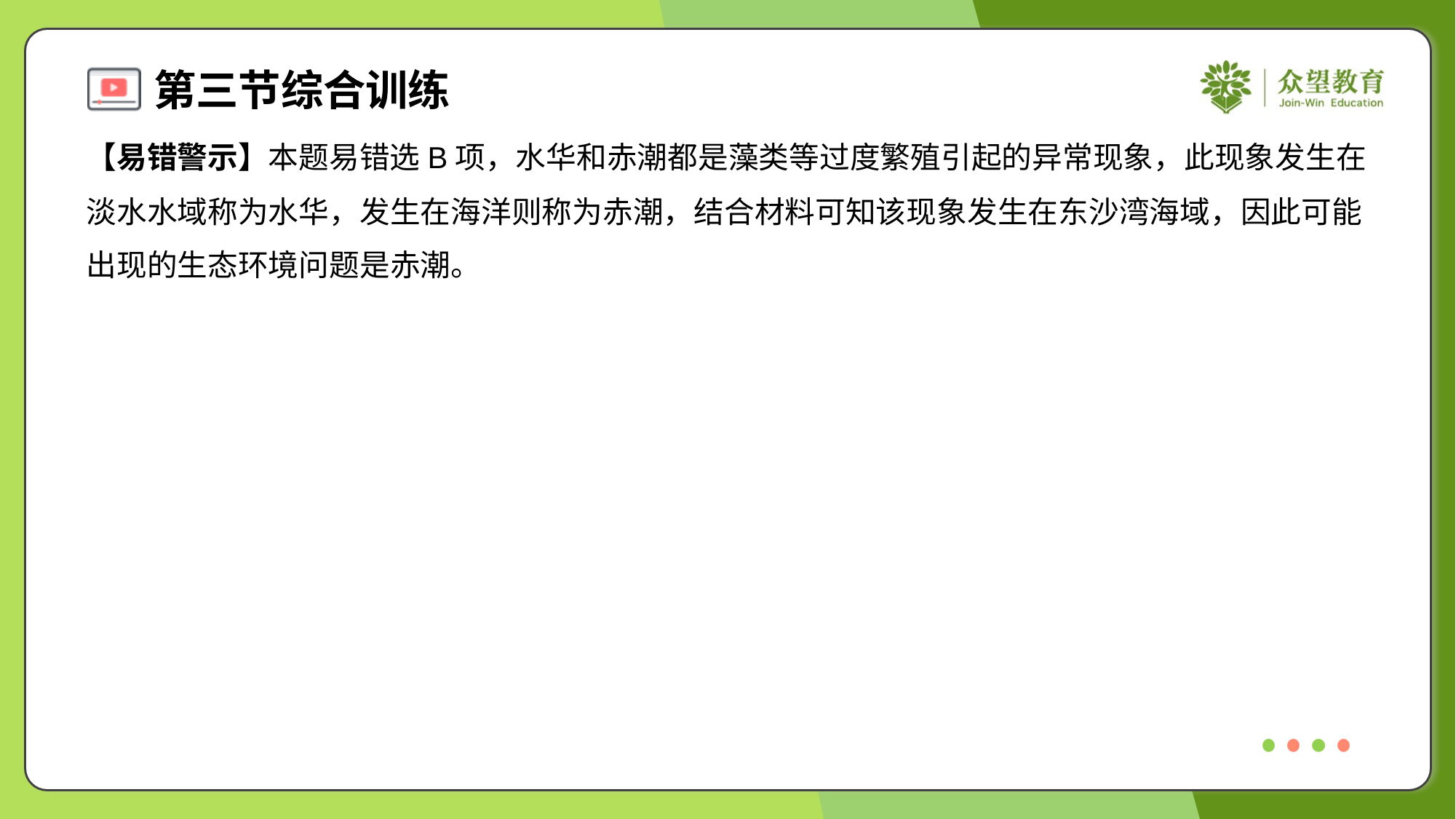

【易错警示】本题易错选B项，水华和赤潮都是藻类等过度繁殖引起的异常现象，此现象发生在
淡水水域称为水华，发生在海洋则称为赤潮，结合材料可知该现象发生在东沙湾海域，因此可能
出现的生态环境问题是赤潮。